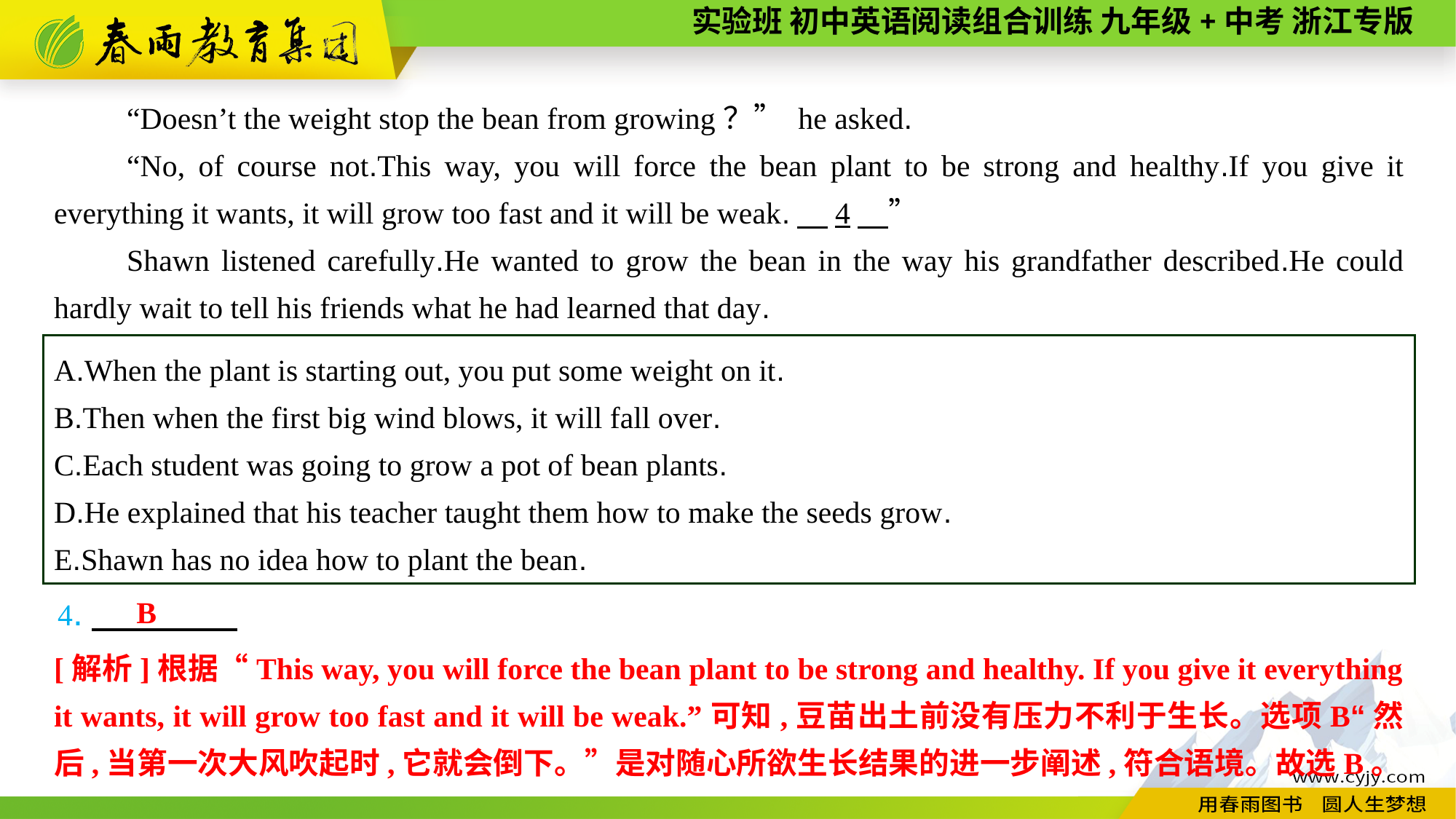

“Doesn’t the weight stop the bean from growing？” he asked.
“No, of course not.This way, you will force the bean plant to be strong and healthy.If you give it everything it wants, it will grow too fast and it will be weak.　4　”
Shawn listened carefully.He wanted to grow the bean in the way his grandfather described.He could hardly wait to tell his friends what he had learned that day.
A.When the plant is starting out, you put some weight on it.
B.Then when the first big wind blows, it will fall over.
C.Each student was going to grow a pot of bean plants.
D.He explained that his teacher taught them how to make the seeds grow.
E.Shawn has no idea how to plant the bean.

4.
B
[解析]根据“This way, you will force the bean plant to be strong and healthy. If you give it everything it wants, it will grow too fast and it will be weak.”可知,豆苗出土前没有压力不利于生长。选项B“然后,当第一次大风吹起时,它就会倒下。”是对随心所欲生长结果的进一步阐述,符合语境。故选B。